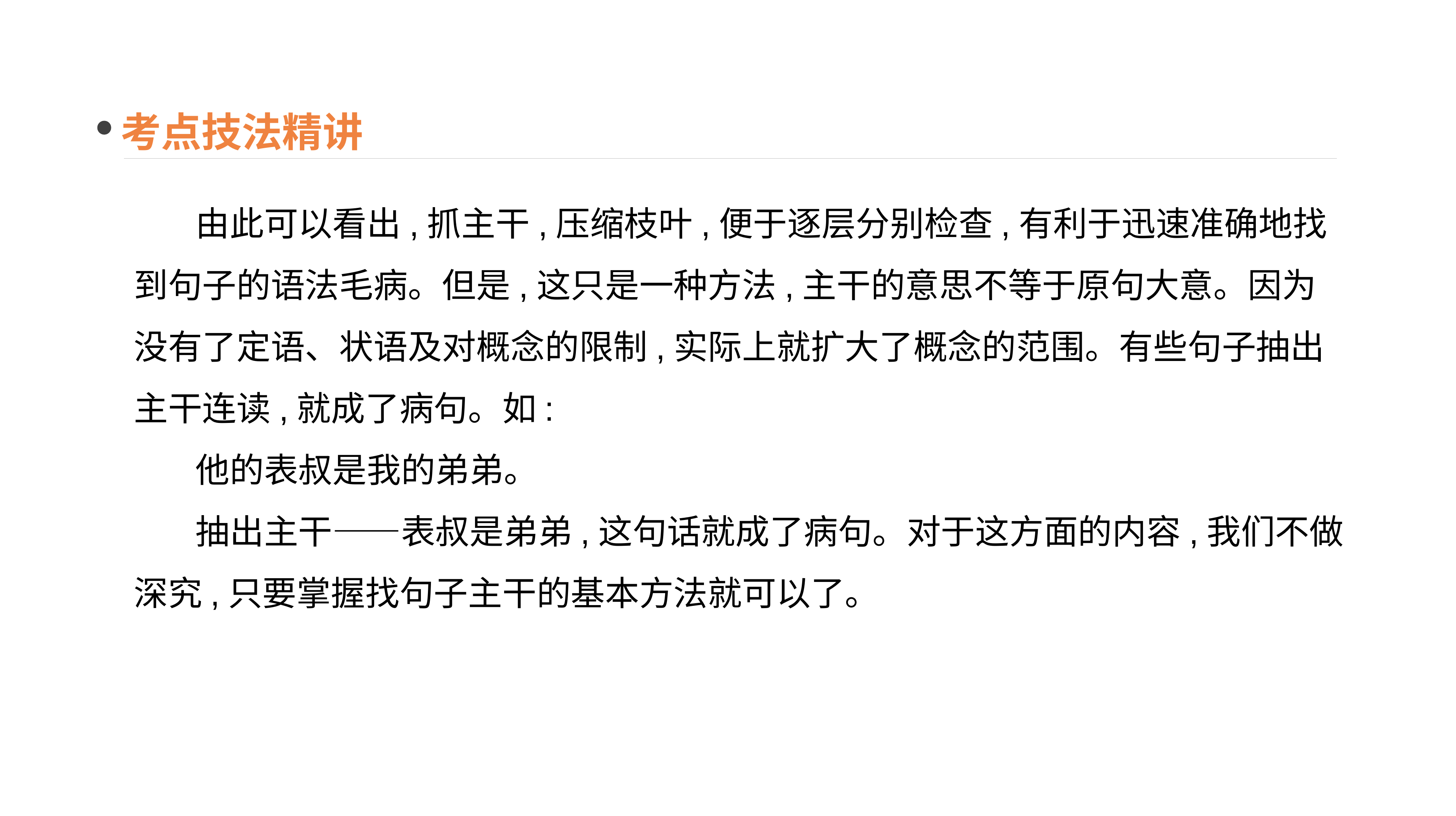

考点技法精讲

       由此可以看出,抓主干,压缩枝叶,便于逐层分别检查,有利于迅速准确地找到句子的语法毛病。但是,这只是一种方法,主干的意思不等于原句大意。因为没有了定语、状语及对概念的限制,实际上就扩大了概念的范围。有些句子抽出主干连读,就成了病句。如:
       他的表叔是我的弟弟。
       抽出主干——表叔是弟弟,这句话就成了病句。对于这方面的内容,我们不做深究,只要掌握找句子主干的基本方法就可以了。